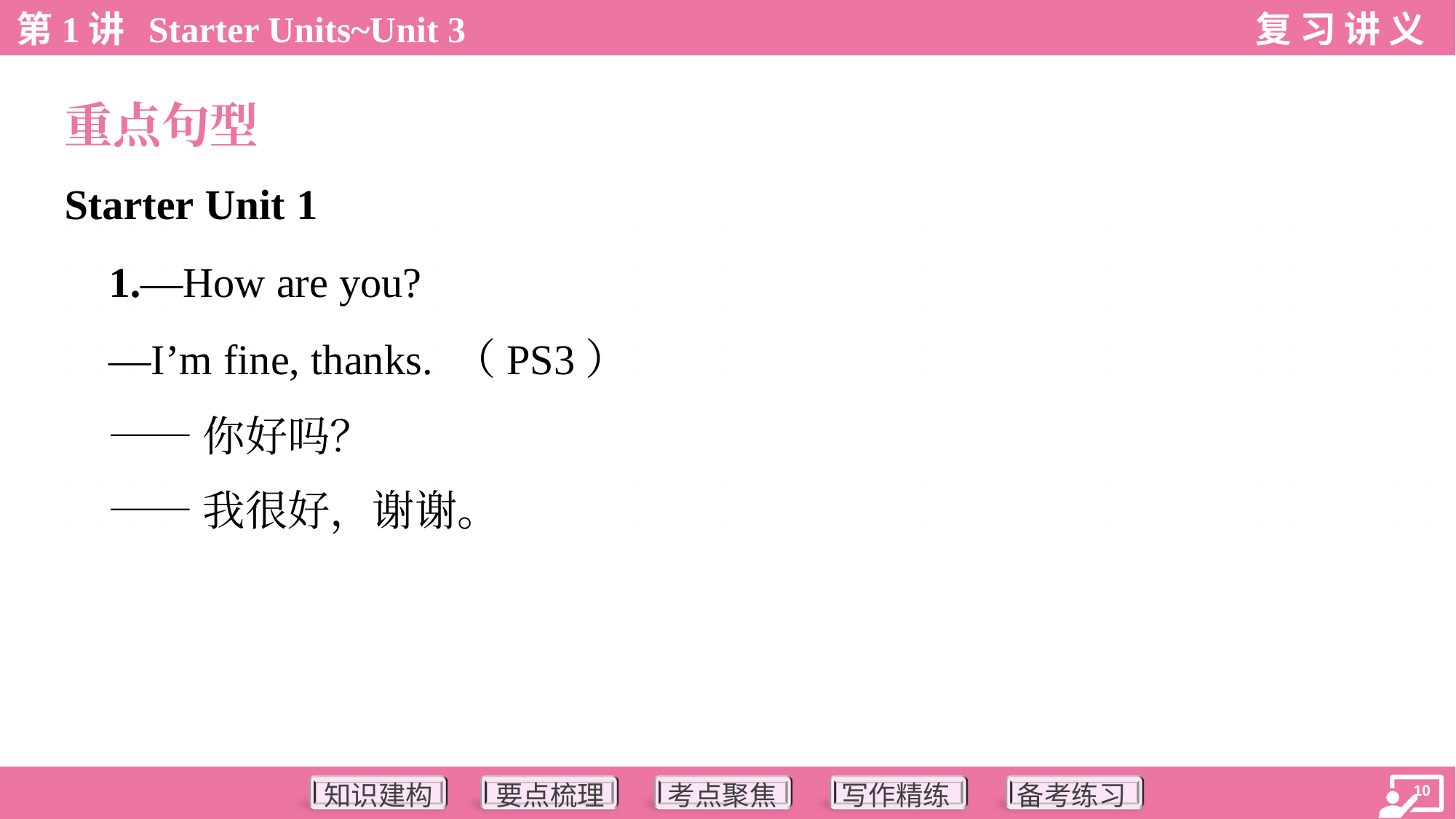

重点句型
Starter Unit 1
    1.—How are you?
    —I’m fine, thanks. （PS3）
    ——你好吗？
    ——我很好，谢谢。